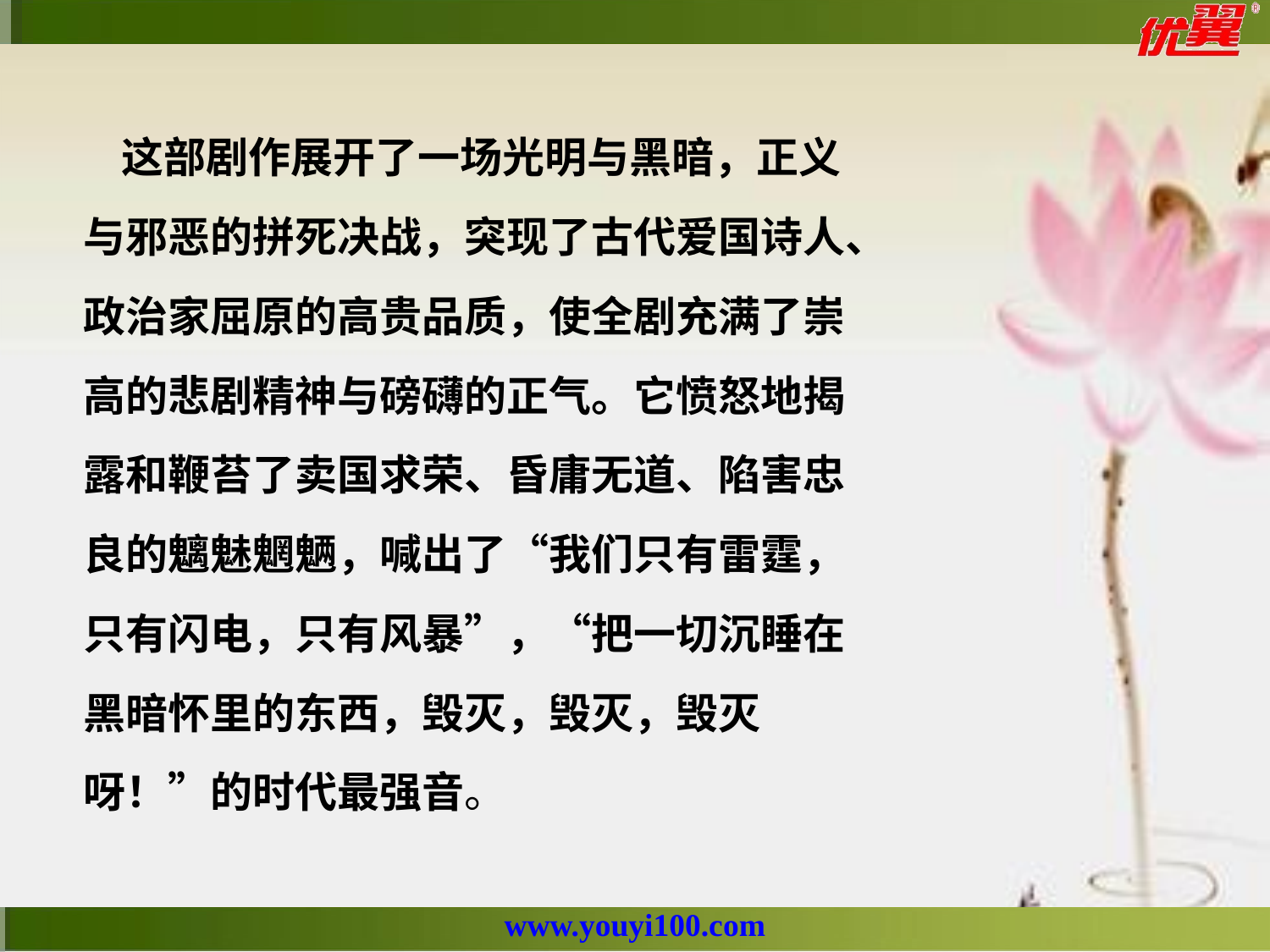

这部剧作展开了一场光明与黑暗，正义与邪恶的拼死决战，突现了古代爱国诗人、政治家屈原的高贵品质，使全剧充满了崇高的悲剧精神与磅礴的正气。它愤怒地揭露和鞭苔了卖国求荣、昏庸无道、陷害忠良的魑魅魍魉，喊出了“我们只有雷霆，只有闪电，只有风暴”，“把一切沉睡在黑暗怀里的东西，毁灭，毁灭，毁灭呀！”的时代最强音。